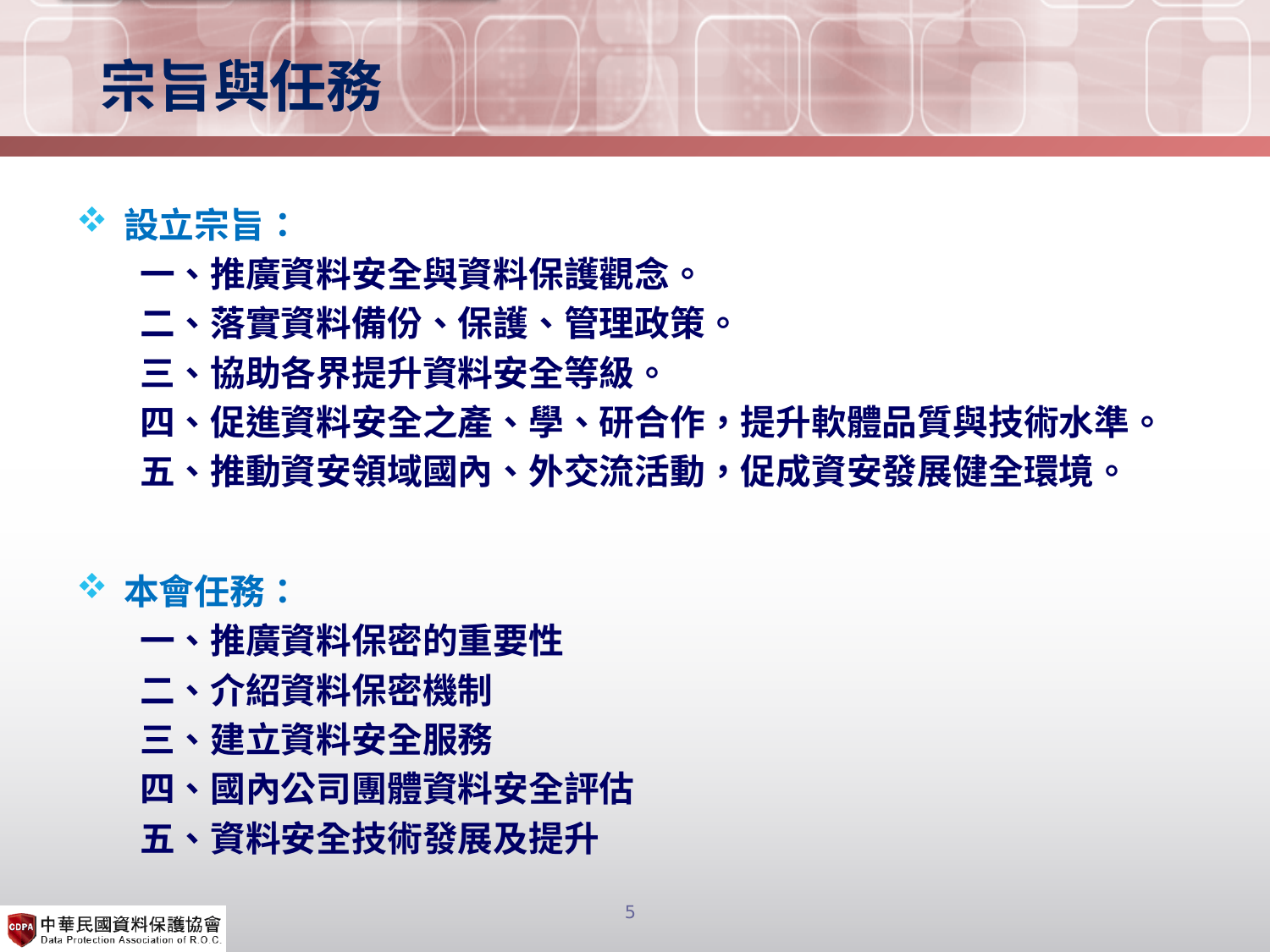

# 宗旨與任務
設立宗旨：
一、推廣資料安全與資料保護觀念。
二、落實資料備份、保護、管理政策。
三、協助各界提升資料安全等級。
四、促進資料安全之產、學、研合作，提升軟體品質與技術水準。
五、推動資安領域國內、外交流活動，促成資安發展健全環境。

本會任務：
一、推廣資料保密的重要性
二、介紹資料保密機制
三、建立資料安全服務
四、國內公司團體資料安全評估
五、資料安全技術發展及提升

5